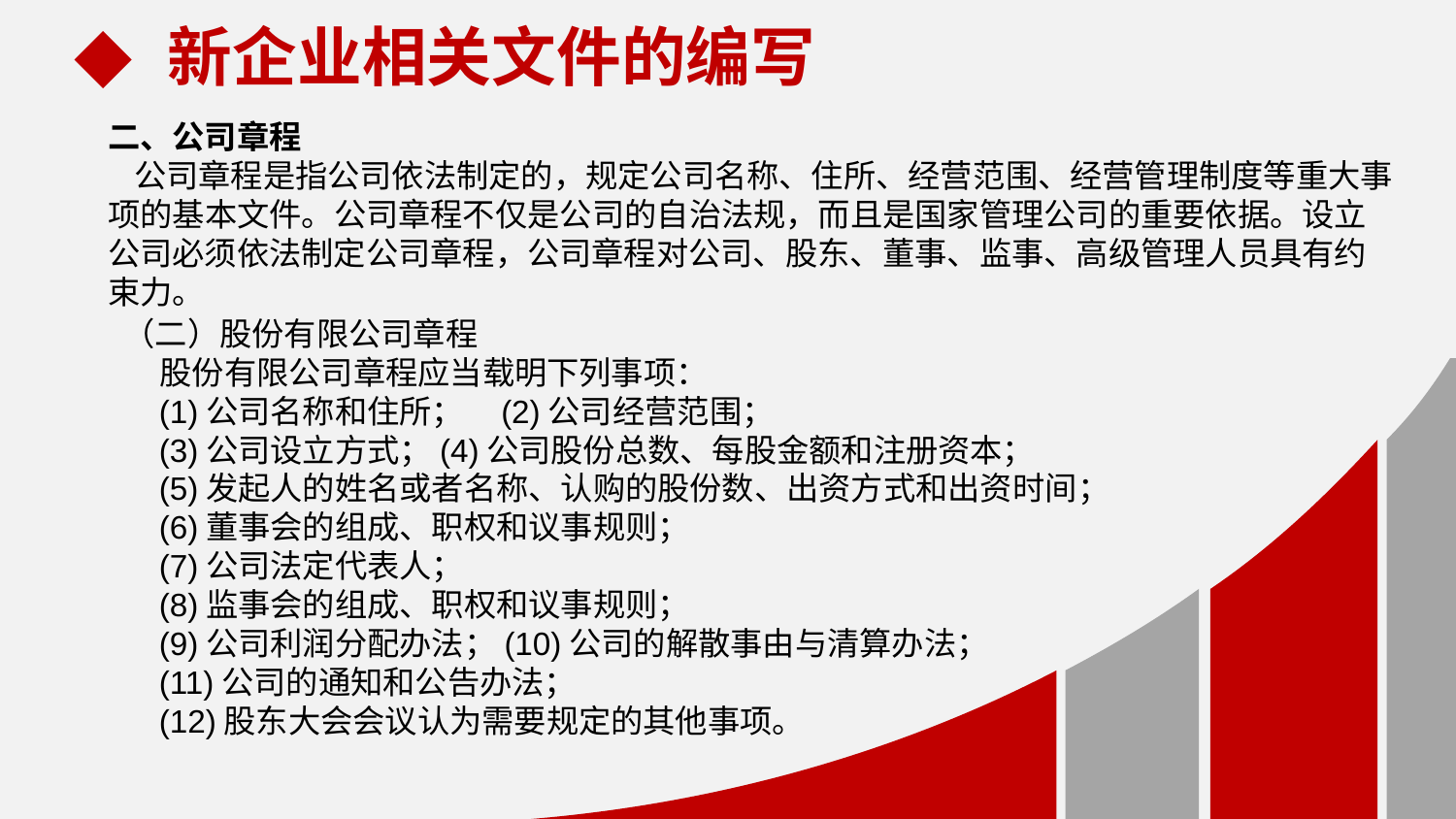

新企业相关文件的编写
二、公司章程
    公司章程是指公司依法制定的，规定公司名称、住所、经营范围、经营管理制度等重大事项的基本文件。公司章程不仅是公司的自治法规，而且是国家管理公司的重要依据。设立公司必须依法制定公司章程，公司章程对公司、股东、董事、监事、高级管理人员具有约束力。
（二）股份有限公司章程
    股份有限公司章程应当载明下列事项：
    (1)公司名称和住所；    (2)公司经营范围；
    (3)公司设立方式；(4)公司股份总数、每股金额和注册资本；
    (5)发起人的姓名或者名称、认购的股份数、出资方式和出资时间；
    (6)董事会的组成、职权和议事规则；
    (7)公司法定代表人；
    (8)监事会的组成、职权和议事规则；
    (9)公司利润分配办法；(10)公司的解散事由与清算办法；
    (11)公司的通知和公告办法；
    (12)股东大会会议认为需要规定的其他事项。